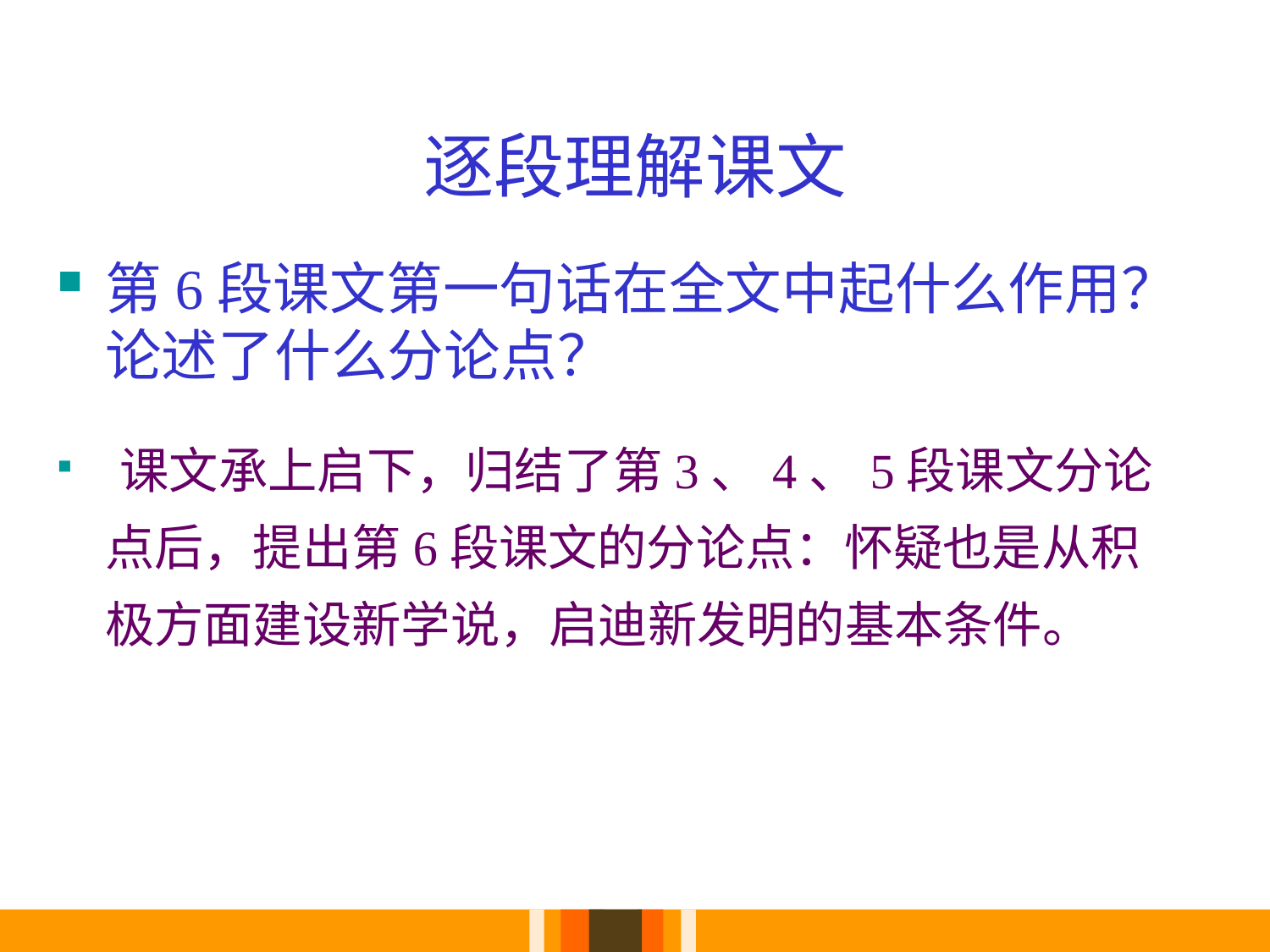

# 逐段理解课文
第6段课文第一句话在全文中起什么作用？论述了什么分论点？
 课文承上启下，归结了第3、4、5段课文分论点后，提出第6段课文的分论点：怀疑也是从积极方面建设新学说，启迪新发明的基本条件。